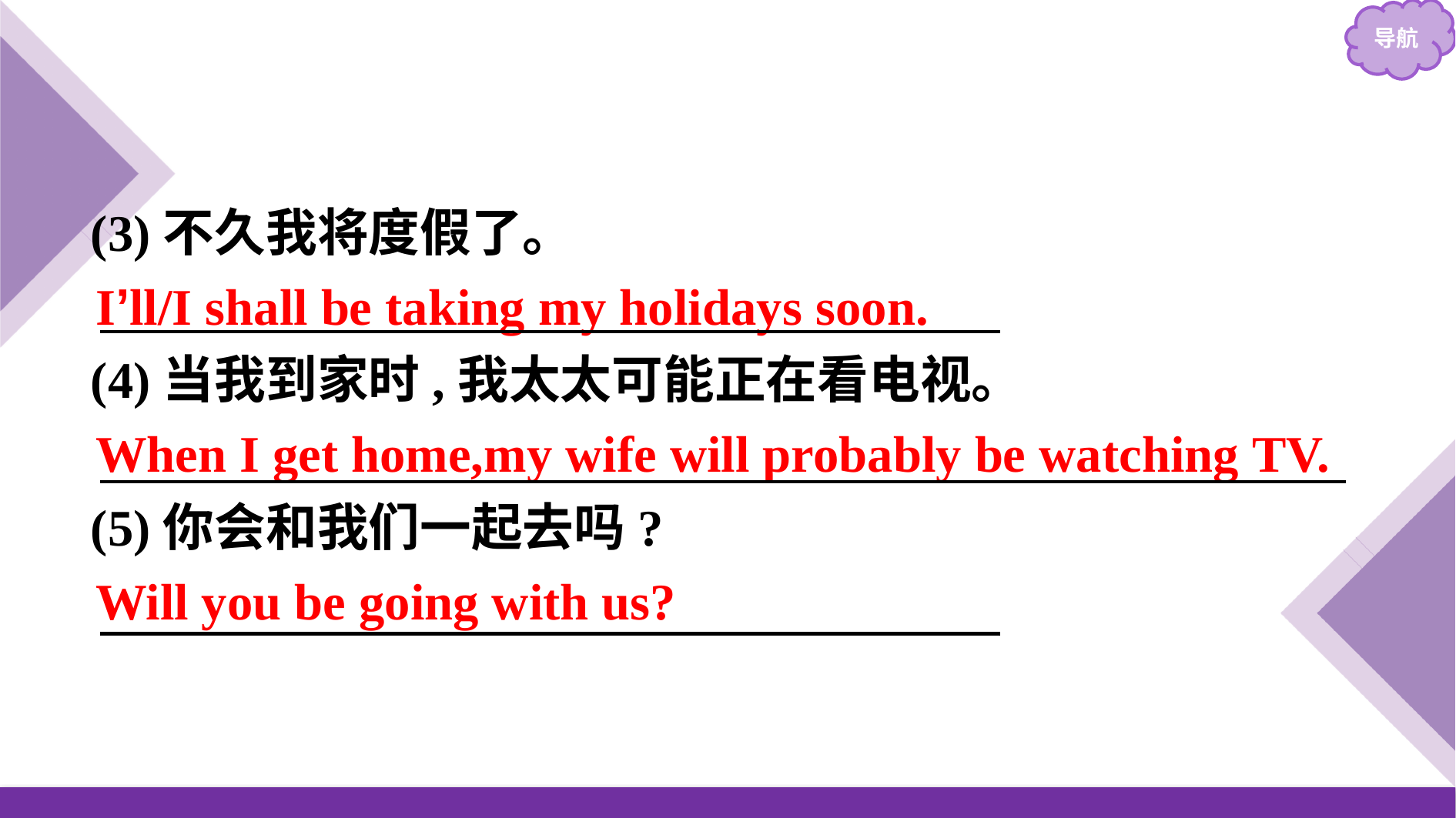

(3)不久我将度假了。
I’ll/I shall be taking my holidays soon.
(4)当我到家时,我太太可能正在看电视。
When I get home,my wife will probably be watching TV.
(5)你会和我们一起去吗?
Will you be going with us?